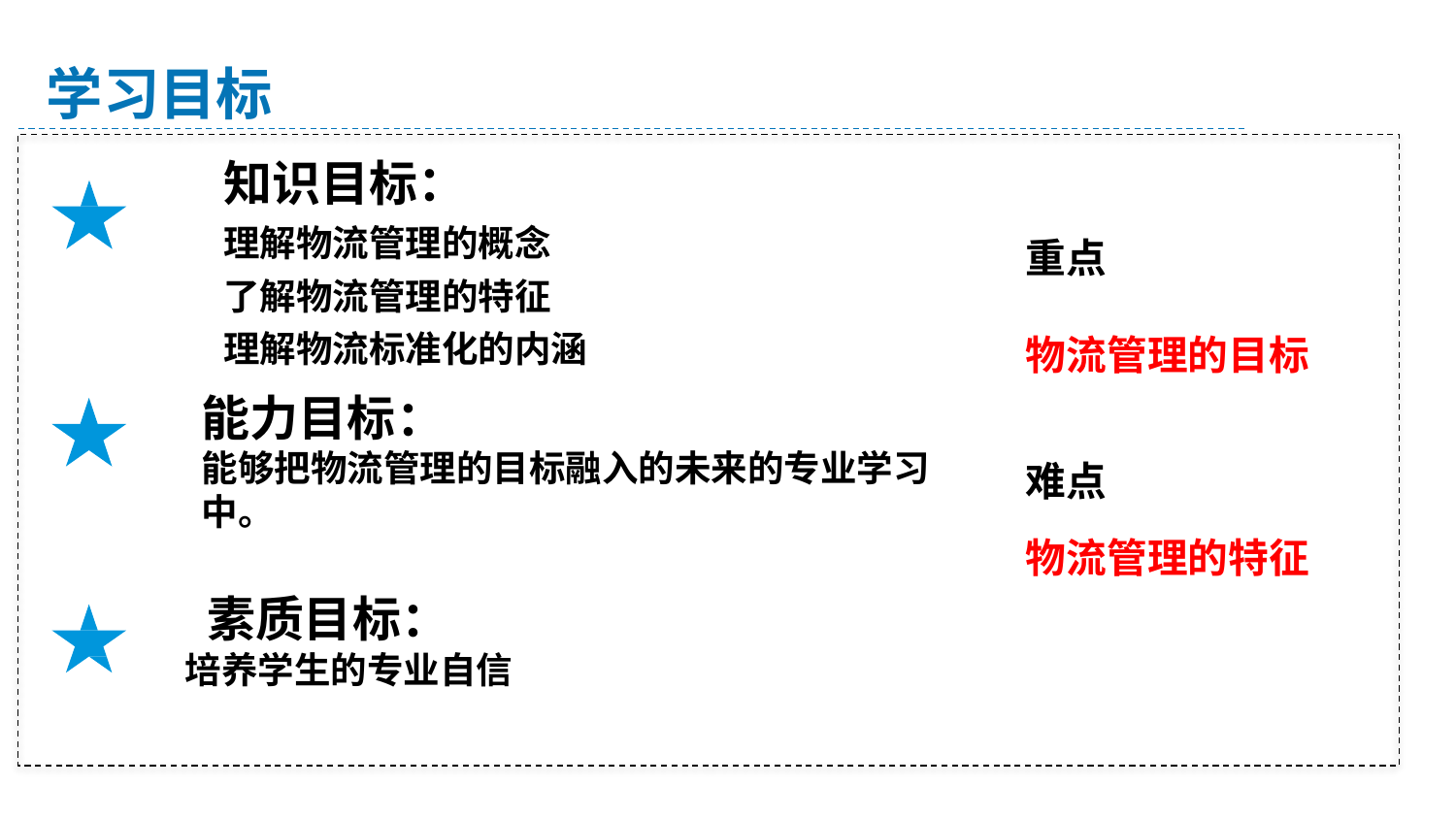

学习目标

知识目标：
理解物流管理的概念
了解物流管理的特征
理解物流标准化的内涵

重点

物流管理的目标

难点
物流管理的特征

能力目标：
能够把物流管理的目标融入的未来的专业学习中。

素质目标：
            培养学生的专业自信